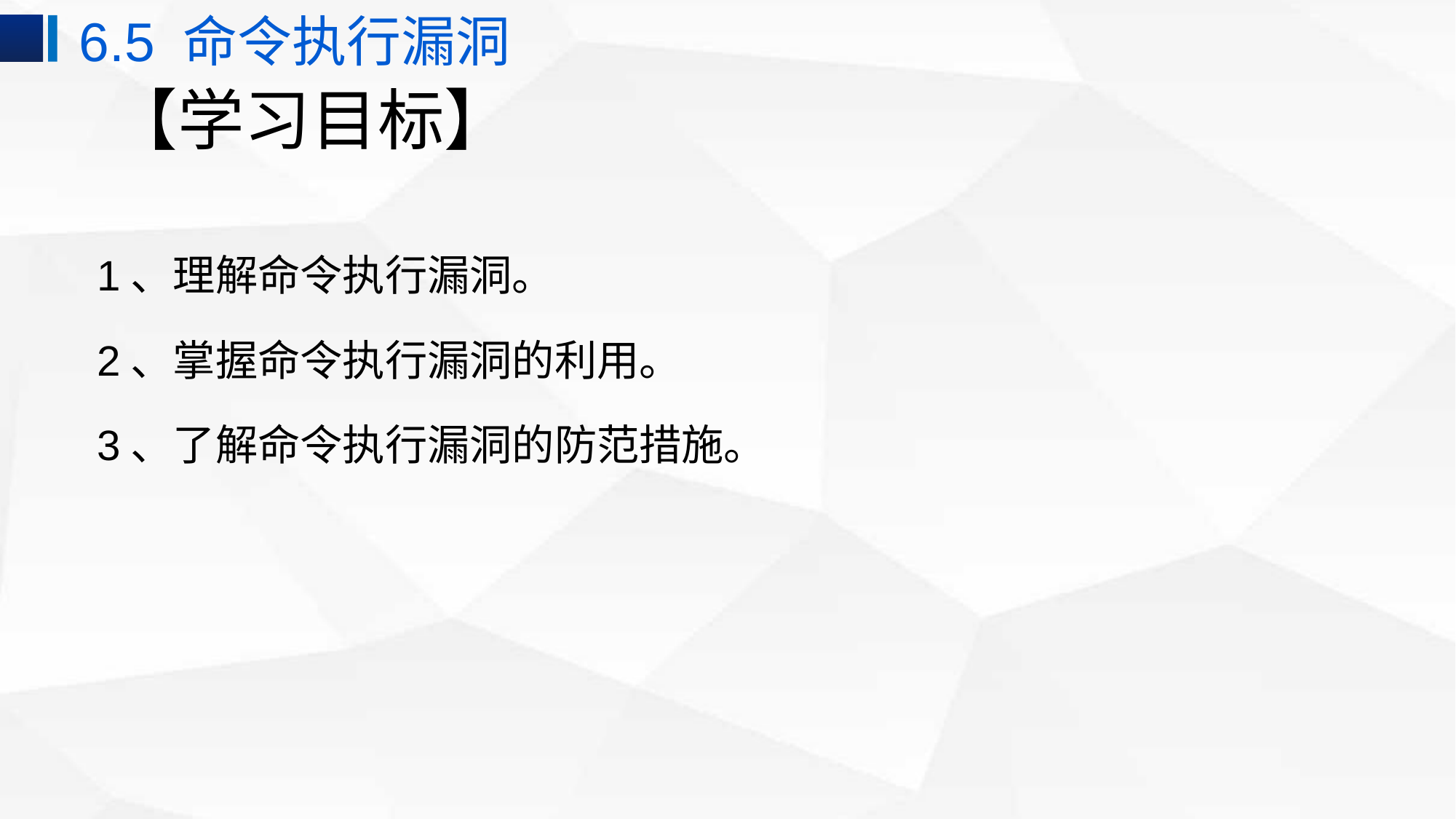

6.5 命令执行漏洞

# 【学习目标】
1、理解命令执行漏洞。
2、掌握命令执行漏洞的利用。
3、了解命令执行漏洞的防范措施。